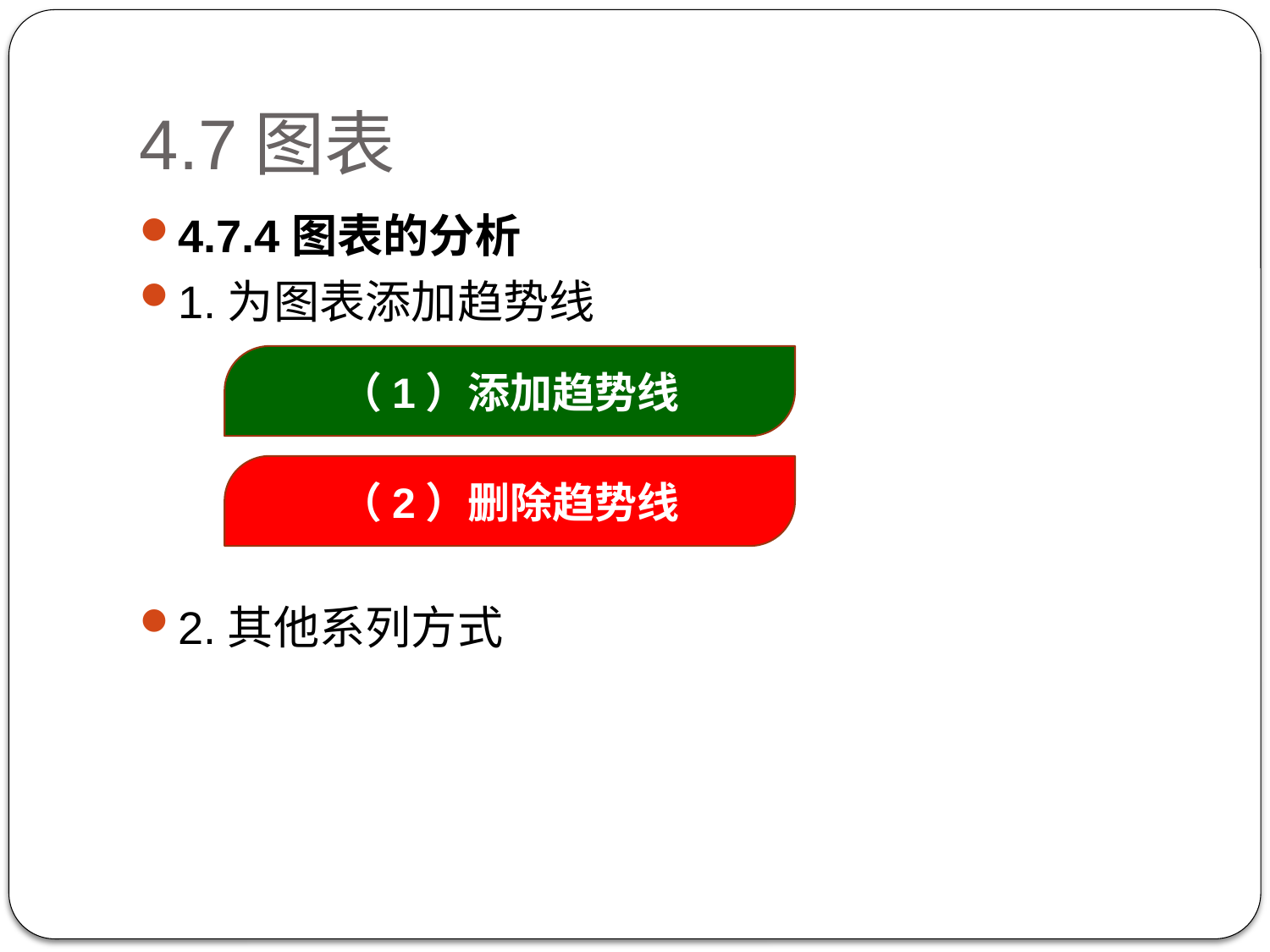

# 4.7图表
4.7.4图表的分析
1.为图表添加趋势线

2.其他系列方式

（1）添加趋势线
（2）删除趋势线